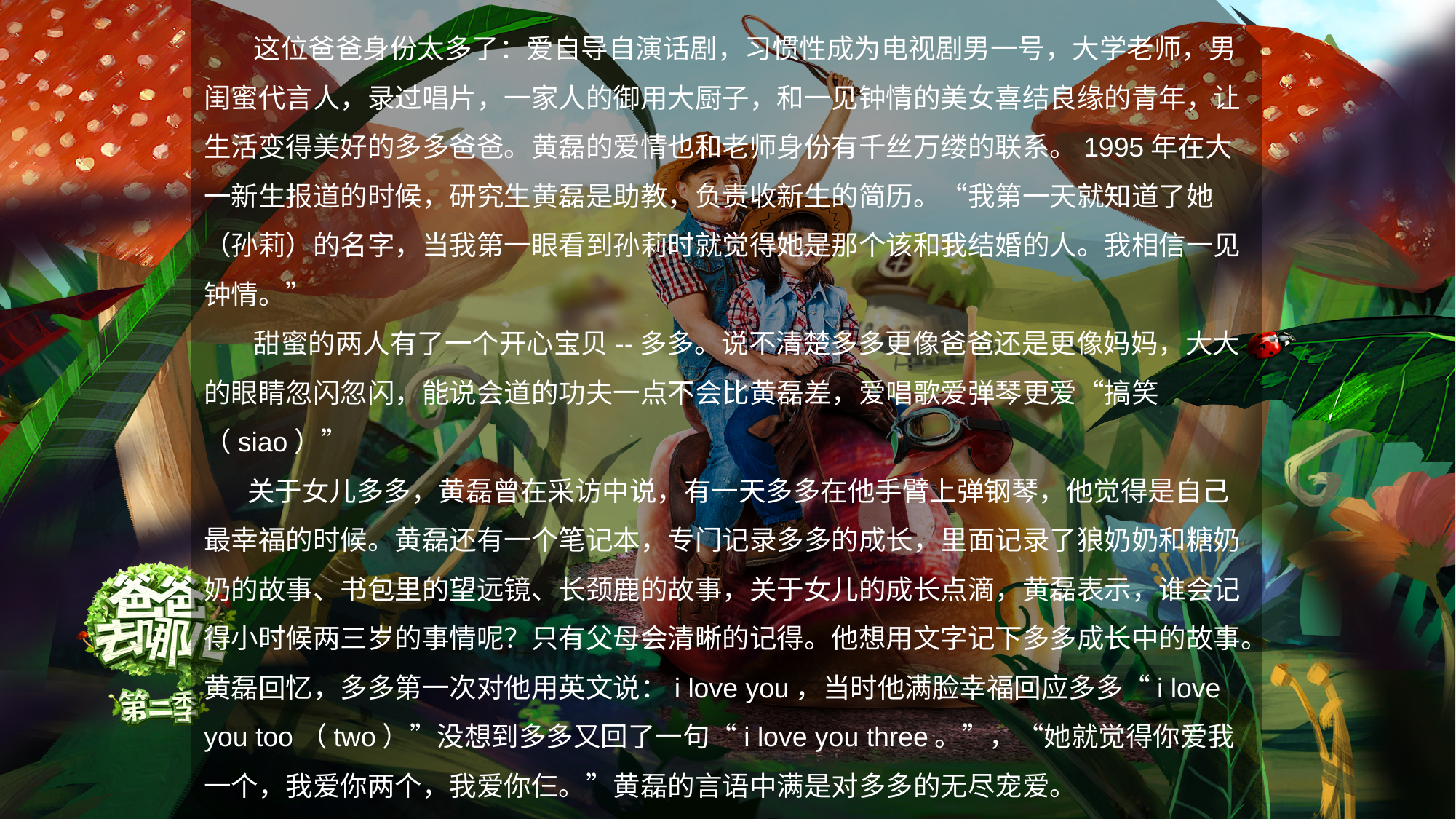

这位爸爸身份太多了：爱自导自演话剧，习惯性成为电视剧男一号，大学老师，男闺蜜代言人，录过唱片，一家人的御用大厨子，和一见钟情的美女喜结良缘的青年，让生活变得美好的多多爸爸。黄磊的爱情也和老师身份有千丝万缕的联系。1995年在大一新生报道的时候，研究生黄磊是助教，负责收新生的简历。“我第一天就知道了她（孙莉）的名字，当我第一眼看到孙莉时就觉得她是那个该和我结婚的人。我相信一见钟情。”
       甜蜜的两人有了一个开心宝贝--多多。说不清楚多多更像爸爸还是更像妈妈，大大的眼睛忽闪忽闪，能说会道的功夫一点不会比黄磊差，爱唱歌爱弹琴更爱“搞笑（siao）”
      关于女儿多多，黄磊曾在采访中说，有一天多多在他手臂上弹钢琴，他觉得是自己最幸福的时候。黄磊还有一个笔记本，专门记录多多的成长，里面记录了狼奶奶和糖奶奶的故事、书包里的望远镜、长颈鹿的故事，关于女儿的成长点滴，黄磊表示，谁会记得小时候两三岁的事情呢？只有父母会清晰的记得。他想用文字记下多多成长中的故事。黄磊回忆，多多第一次对他用英文说：i love you，当时他满脸幸福回应多多“i love you too（two）”没想到多多又回了一句“i love you three。”，“她就觉得你爱我一个，我爱你两个，我爱你仨。”黄磊的言语中满是对多多的无尽宠爱。